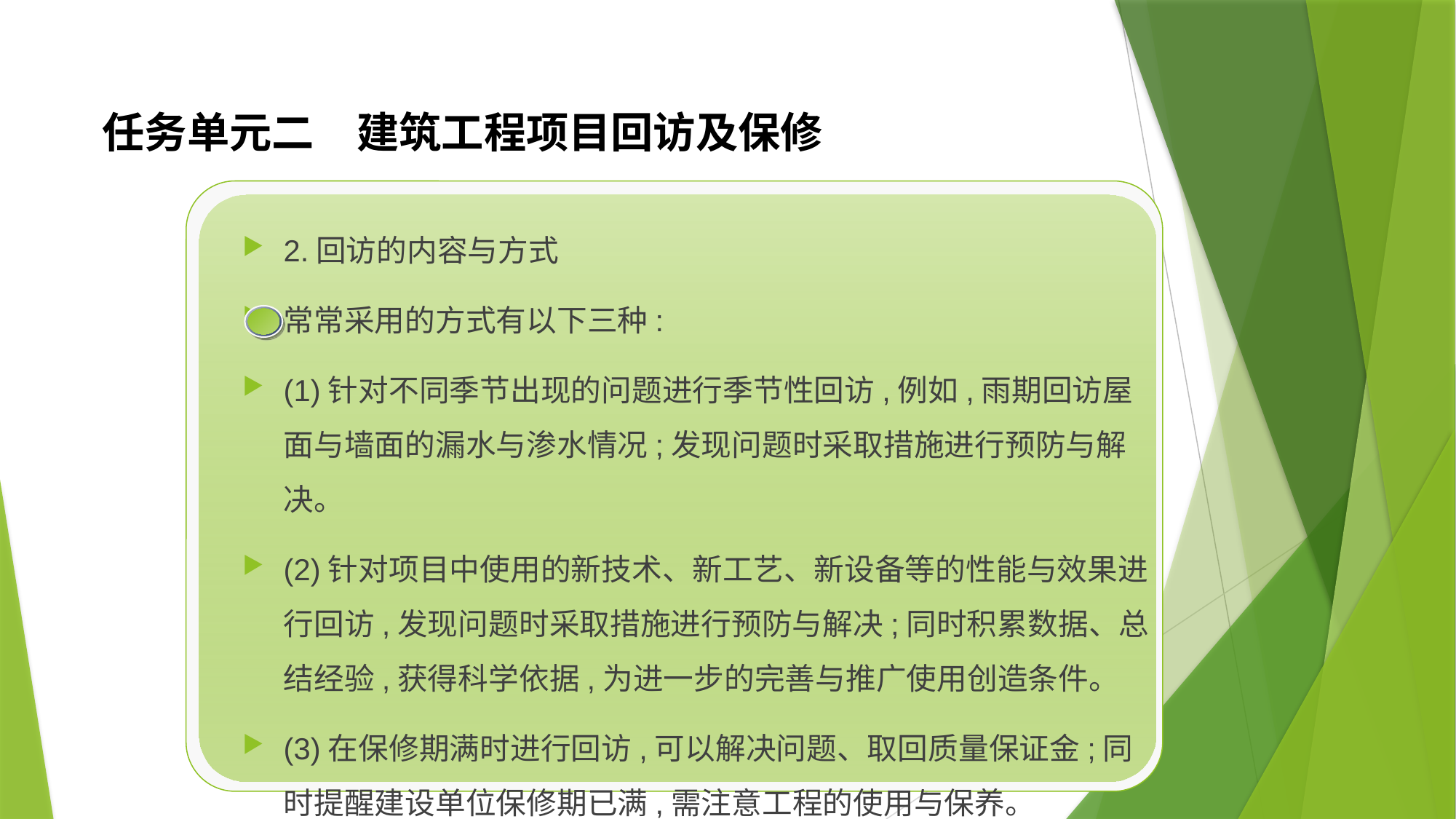

# 任务单元二　建筑工程项目回访及保修

2.回访的内容与方式
常常采用的方式有以下三种:
(1)针对不同季节出现的问题进行季节性回访,例如,雨期回访屋面与墙面的漏水与渗水情况;发现问题时采取措施进行预防与解决。
(2)针对项目中使用的新技术、新工艺、新设备等的性能与效果进行回访,发现问题时采取措施进行预防与解决;同时积累数据、总结经验,获得科学依据,为进一步的完善与推广使用创造条件。
(3)在保修期满时进行回访,可以解决问题、取回质量保证金;同时提醒建设单位保修期已满,需注意工程的使用与保养。